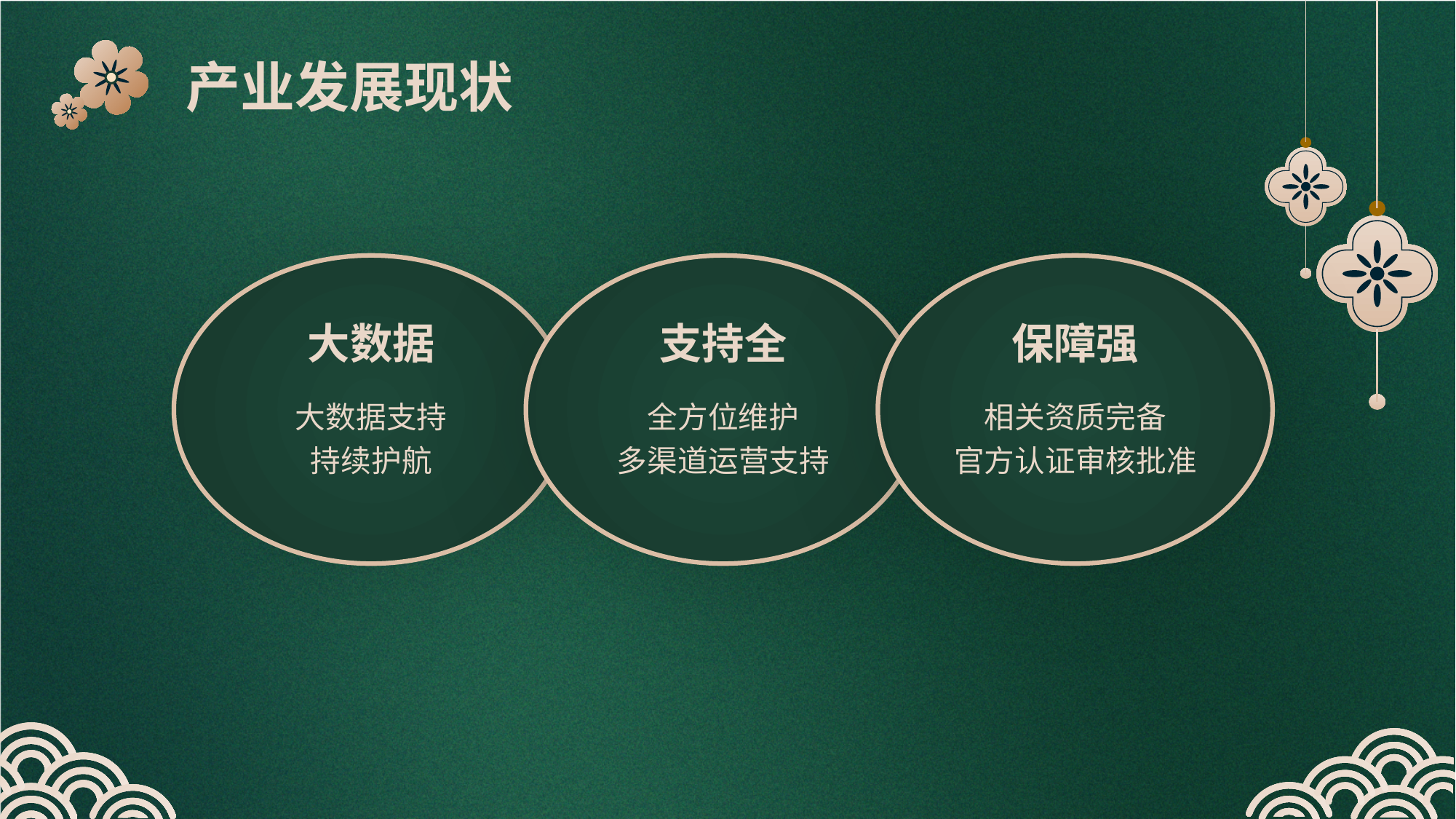

产业发展现状

大数据
支持全
保障强
大数据支持
持续护航
全方位维护
多渠道运营支持
相关资质完备
官方认证审核批准